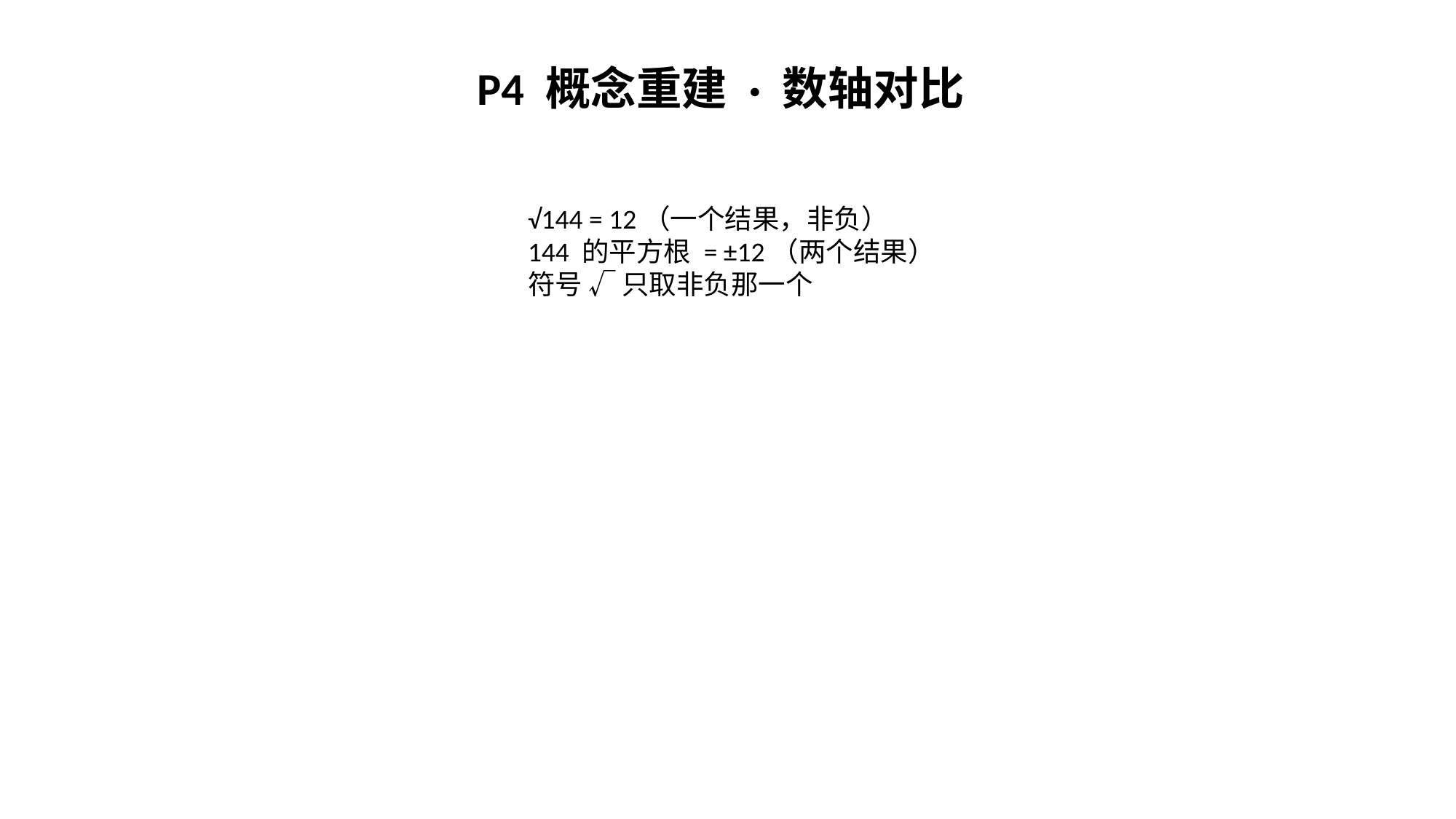

P4 概念重建 · 数轴对比
√144 = 12（一个结果，非负）
144 的平方根 = ±12（两个结果）
符号 √ 只取非负那一个